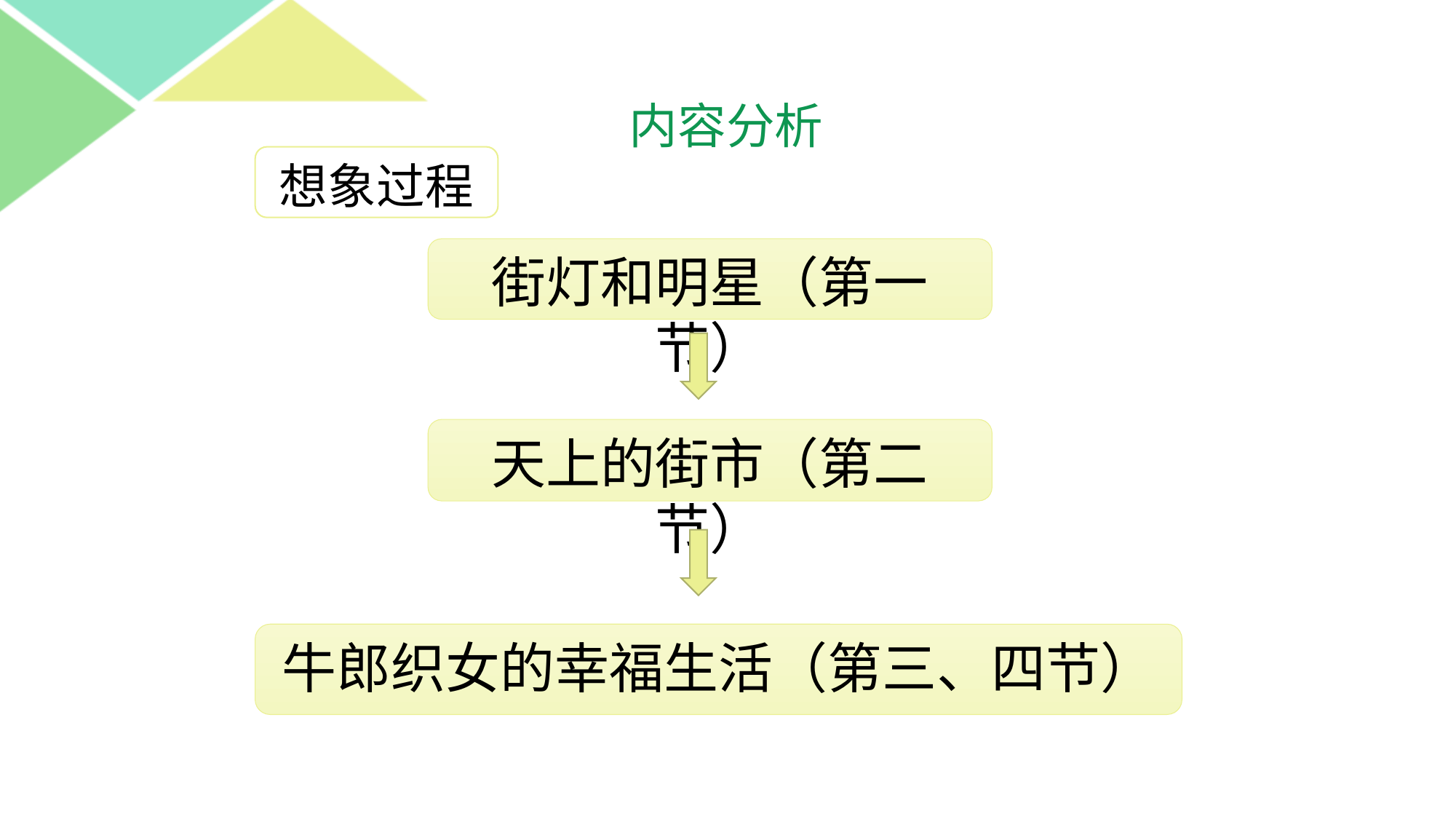

内容分析
想象过程
街灯和明星（第一节）

天上的街市（第二节）

牛郎织女的幸福生活（第三、四节）